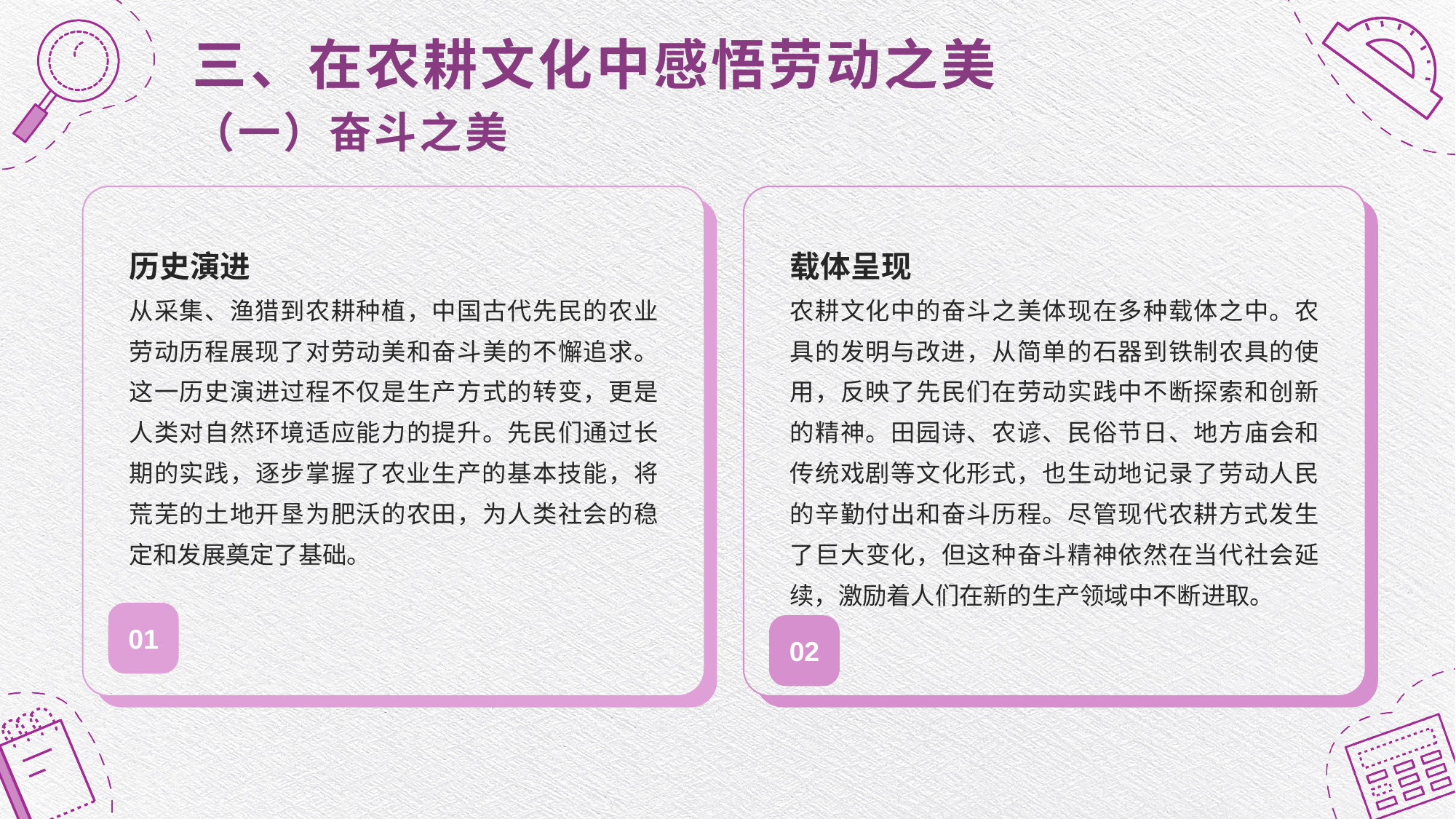

三、在农耕文化中感悟劳动之美
（一）奋斗之美
历史演进
从采集、渔猎到农耕种植，中国古代先民的农业劳动历程展现了对劳动美和奋斗美的不懈追求。这一历史演进过程不仅是生产方式的转变，更是人类对自然环境适应能力的提升。先民们通过长期的实践，逐步掌握了农业生产的基本技能，将荒芜的土地开垦为肥沃的农田，为人类社会的稳定和发展奠定了基础。
载体呈现
农耕文化中的奋斗之美体现在多种载体之中。农具的发明与改进，从简单的石器到铁制农具的使用，反映了先民们在劳动实践中不断探索和创新的精神。田园诗、农谚、民俗节日、地方庙会和传统戏剧等文化形式，也生动地记录了劳动人民的辛勤付出和奋斗历程。尽管现代农耕方式发生了巨大变化，但这种奋斗精神依然在当代社会延续，激励着人们在新的生产领域中不断进取。

01
02